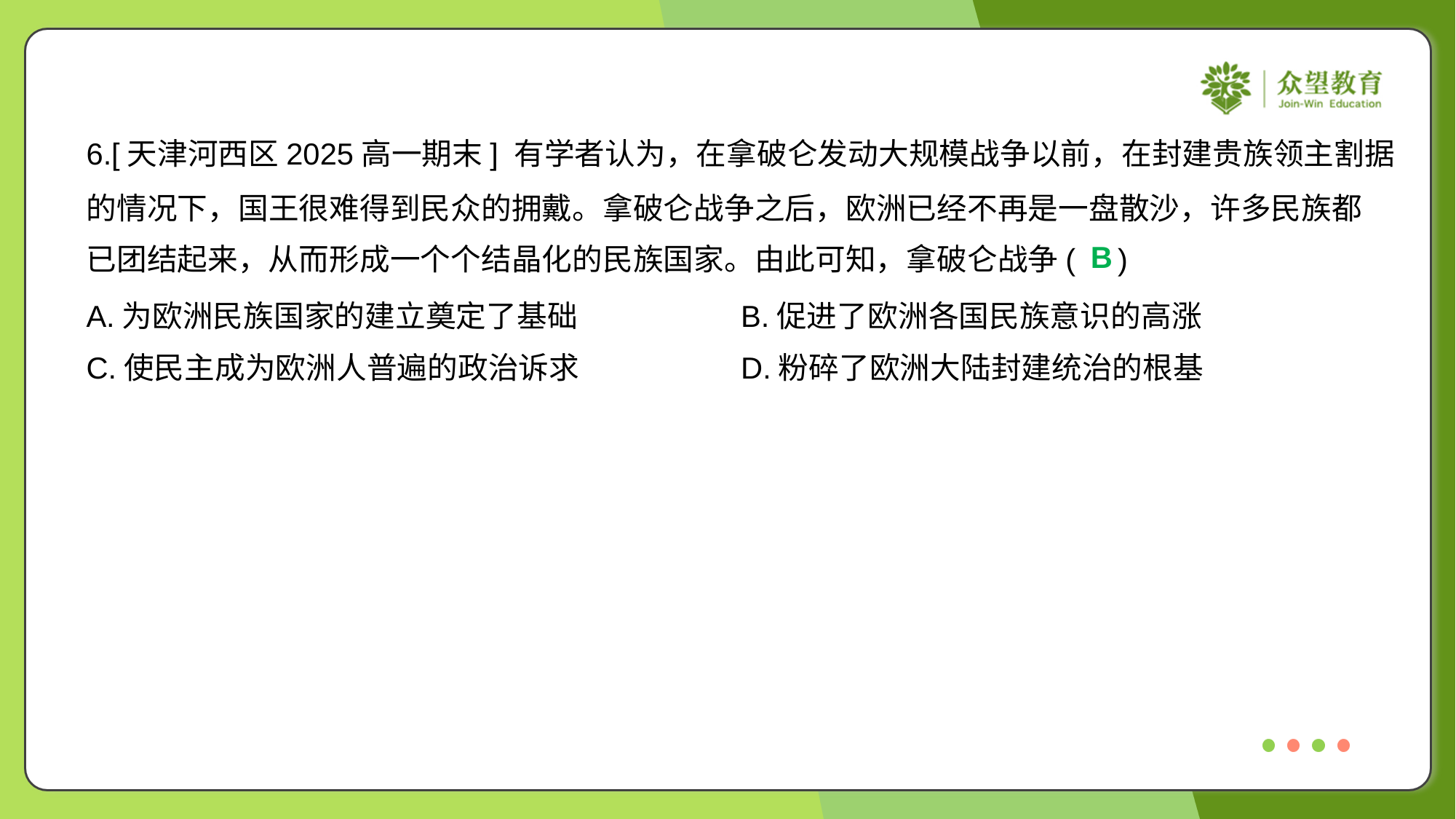

6.[天津河西区2025高一期末] 有学者认为，在拿破仑发动大规模战争以前，在封建贵族领主割据
的情况下，国王很难得到民众的拥戴。拿破仑战争之后，欧洲已经不再是一盘散沙，许多民族都
已团结起来，从而形成一个个结晶化的民族国家。由此可知，拿破仑战争(     )
B
A.为欧洲民族国家的建立奠定了基础	B.促进了欧洲各国民族意识的高涨
C.使民主成为欧洲人普遍的政治诉求	D.粉碎了欧洲大陆封建统治的根基